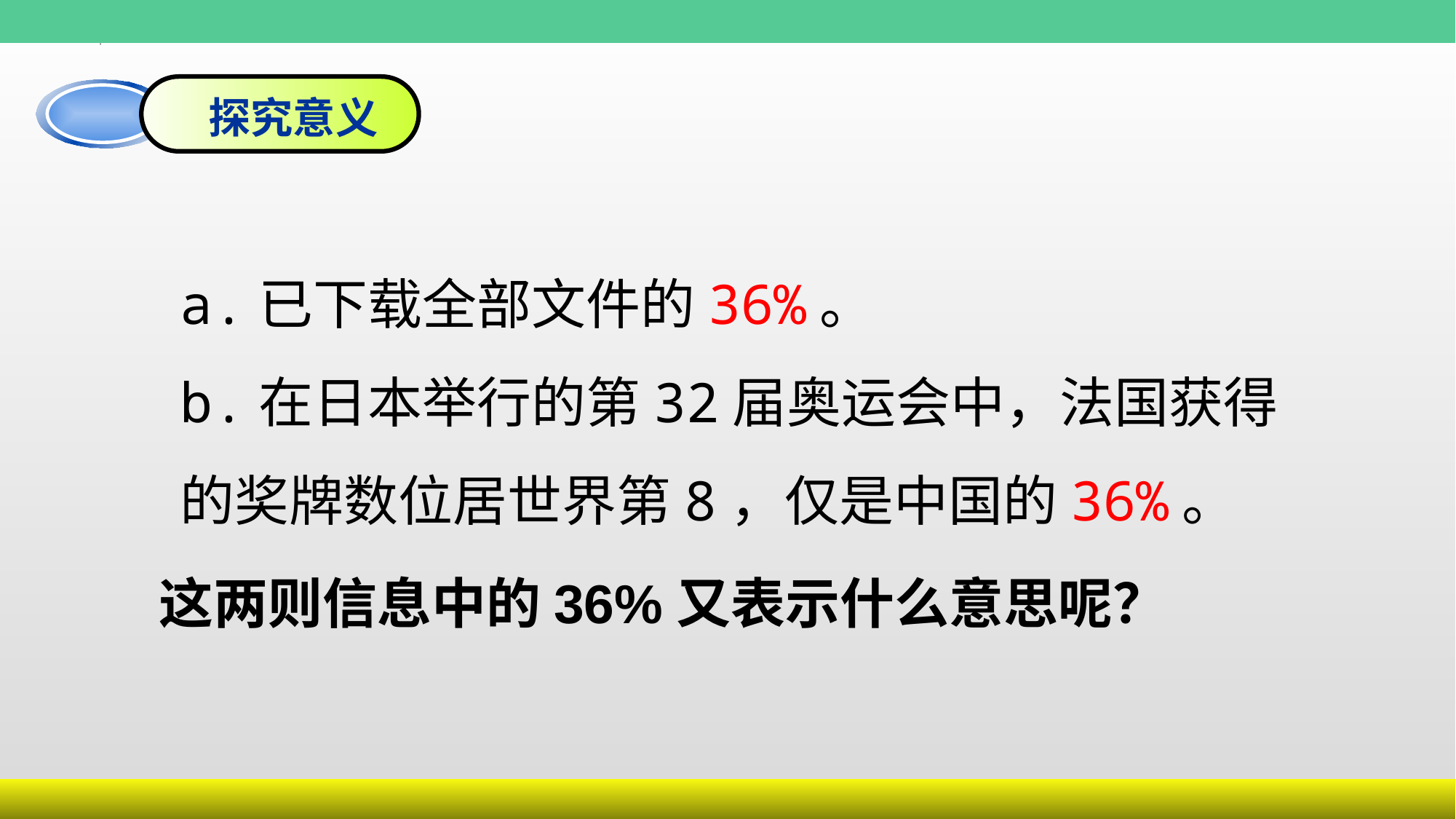

探究意义
a.已下载全部文件的36%。
b.在日本举行的第32届奥运会中，法国获得的奖牌数位居世界第8，仅是中国的36%。
这两则信息中的36%又表示什么意思呢？